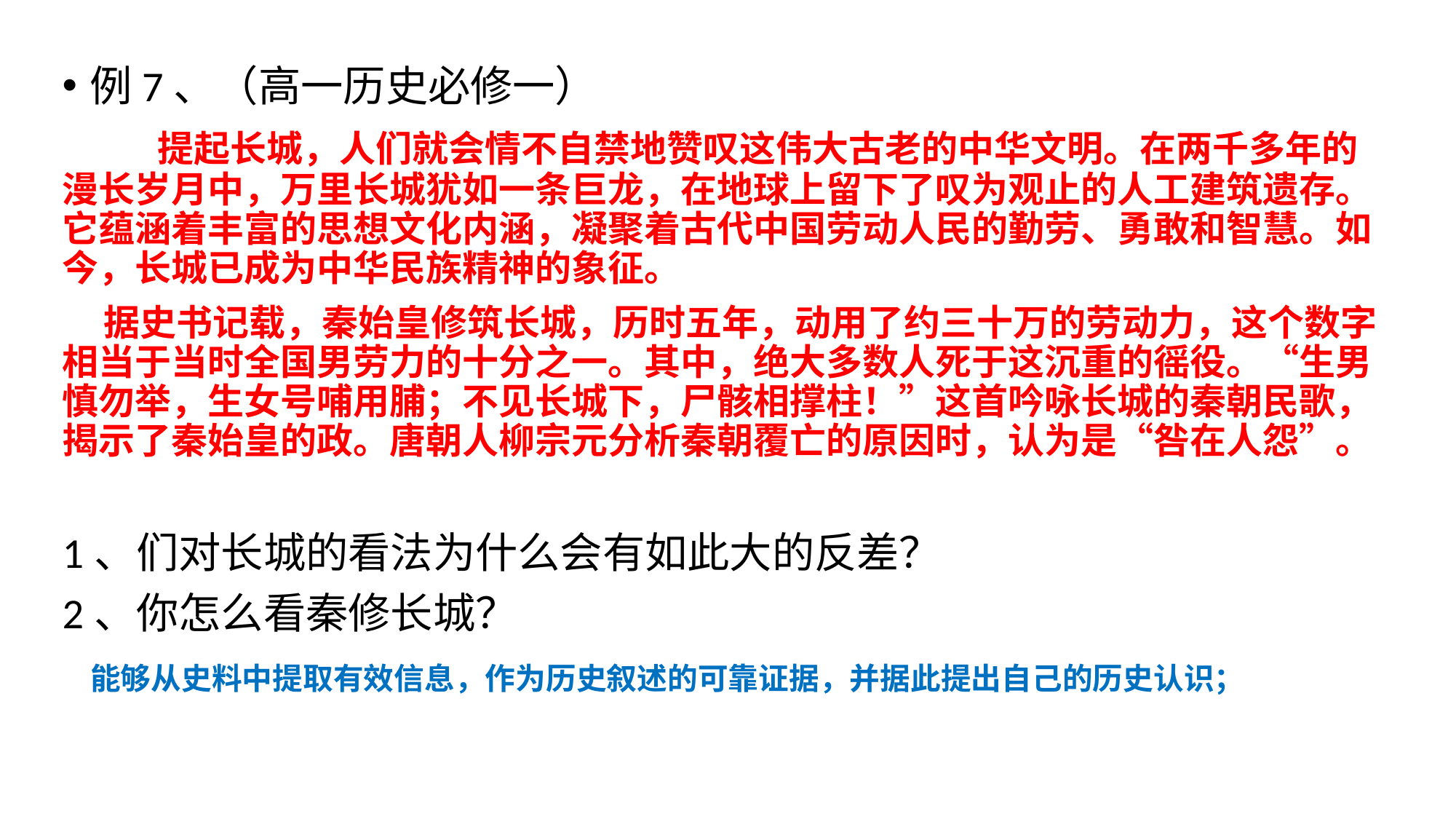

例7、（高一历史必修一）
         提起长城，人们就会情不自禁地赞叹这伟大古老的中华文明。在两千多年的漫长岁月中，万里长城犹如一条巨龙，在地球上留下了叹为观止的人工建筑遗存。它蕴涵着丰富的思想文化内涵，凝聚着古代中国劳动人民的勤劳、勇敢和智慧。如今，长城已成为中华民族精神的象征。
    据史书记载，秦始皇修筑长城，历时五年，动用了约三十万的劳动力，这个数字相当于当时全国男劳力的十分之一。其中，绝大多数人死于这沉重的徭役。“生男慎勿举，生女号哺用脯；不见长城下，尸骸相撑柱！”这首吟咏长城的秦朝民歌，揭示了秦始皇的政。唐朝人柳宗元分析秦朝覆亡的原因时，认为是“咎在人怨”。

1、们对长城的看法为什么会有如此大的反差？
2、你怎么看秦修长城？
能够从史料中提取有效信息，作为历史叙述的可靠证据，并据此提出自己的历史认识；